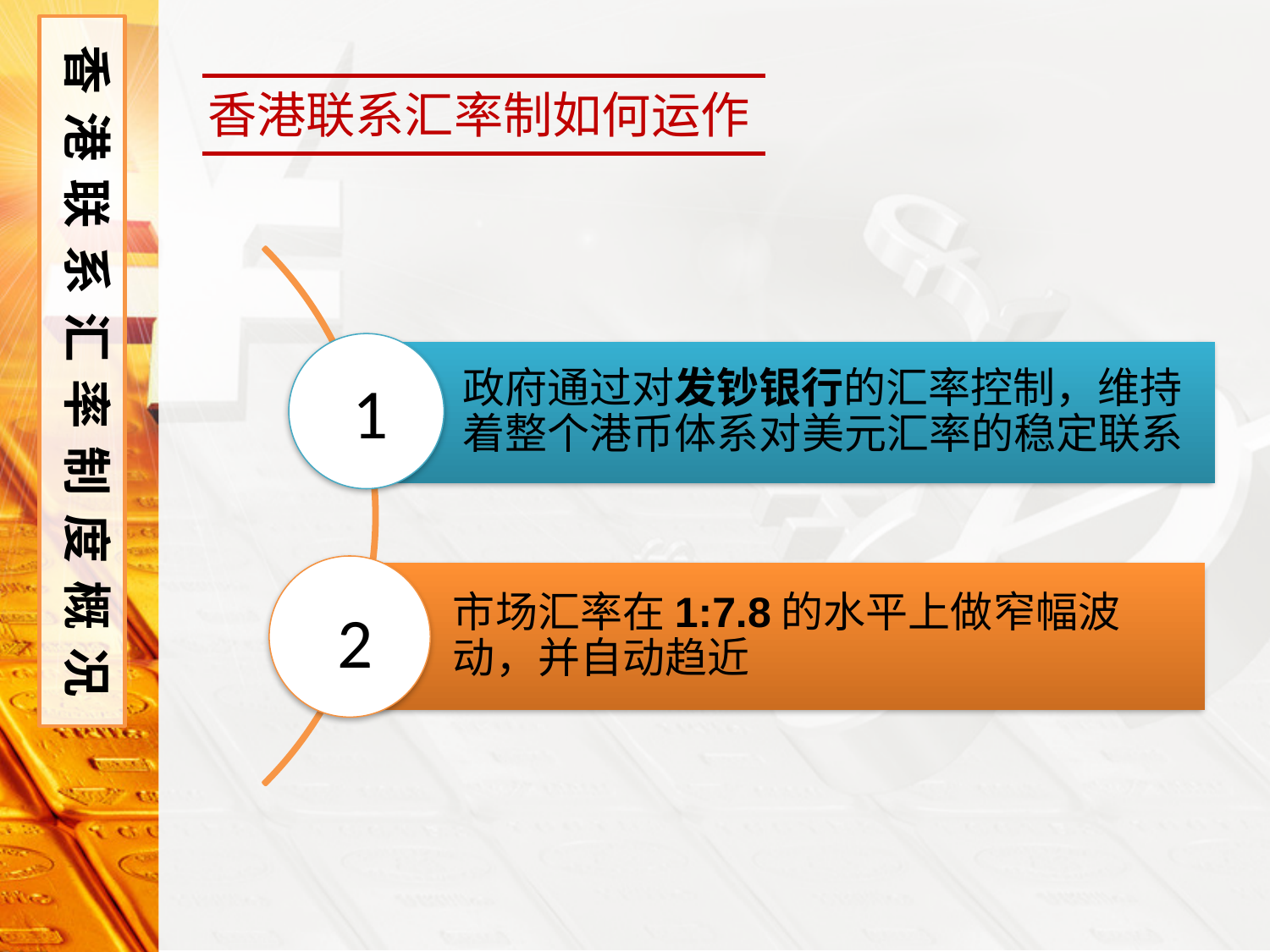

香港联系汇率制度概况
香港联系汇率制如何运作

政府通过对发钞银行的汇率控制，维持着整个港币体系对美元汇率的稳定联系
1

市场汇率在1:7.8的水平上做窄幅波动，并自动趋近
2